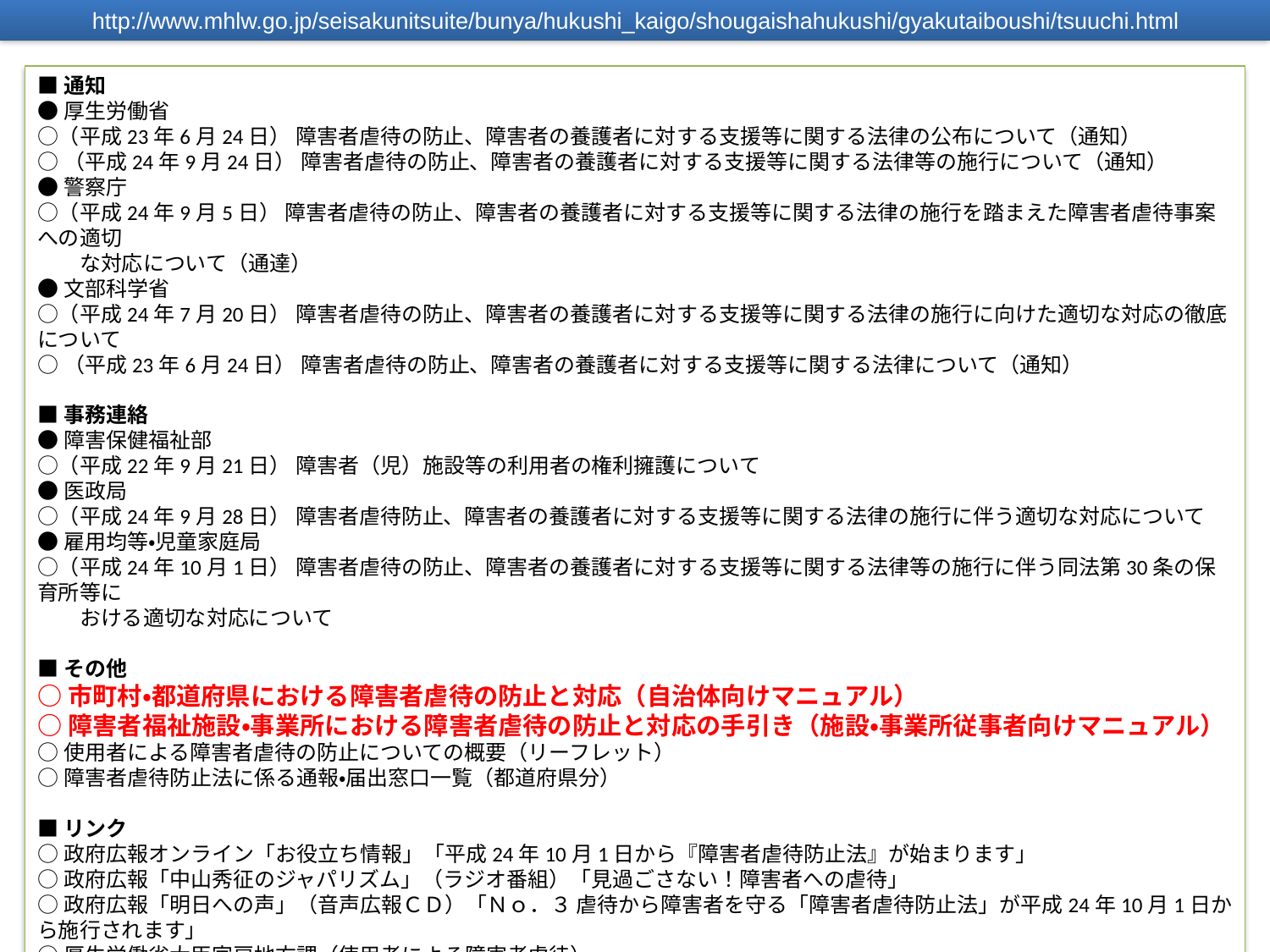

http://www.mhlw.go.jp/seisakunitsuite/bunya/hukushi_kaigo/shougaishahukushi/gyakutaiboushi/tsuuchi.html
■通知
●厚生労働省
○（平成23年6月24日） 障害者虐待の防止、障害者の養護者に対する支援等に関する法律の公布について（通知）
○（平成24年9月24日） 障害者虐待の防止、障害者の養護者に対する支援等に関する法律等の施行について（通知）
●警察庁
○（平成24年9月5日） 障害者虐待の防止、障害者の養護者に対する支援等に関する法律の施行を踏まえた障害者虐待事案への適切
　　な対応について（通達）
●文部科学省
○（平成24年7月20日） 障害者虐待の防止、障害者の養護者に対する支援等に関する法律の施行に向けた適切な対応の徹底について
○（平成23年6月24日） 障害者虐待の防止、障害者の養護者に対する支援等に関する法律について（通知）

■事務連絡
●障害保健福祉部
○（平成22年9月21日） 障害者（児）施設等の利用者の権利擁護について
●医政局
○（平成24年9月28日） 障害者虐待防止、障害者の養護者に対する支援等に関する法律の施行に伴う適切な対応について
●雇用均等・児童家庭局
○（平成24年10月1日） 障害者虐待の防止、障害者の養護者に対する支援等に関する法律等の施行に伴う同法第30条の保育所等に
　　おける適切な対応について

■その他
○市町村・都道府県における障害者虐待の防止と対応（自治体向けマニュアル）
○障害者福祉施設・事業所における障害者虐待の防止と対応の手引き（施設・事業所従事者向けマニュアル）
○使用者による障害者虐待の防止についての概要（リーフレット）
○障害者虐待防止法に係る通報・届出窓口一覧（都道府県分）

■リンク
○政府広報オンライン「お役立ち情報」「平成24年10月1日から『障害者虐待防止法』が始まります」
○政府広報「中山秀征のジャパリズム」（ラジオ番組）「見過ごさない！障害者への虐待」
○政府広報「明日への声」（音声広報ＣＤ）「Ｎｏ．３ 虐待から障害者を守る「障害者虐待防止法」が平成24年10月1日から施行されます」
○厚生労働省大臣官房地方課（使用者による障害者虐待）